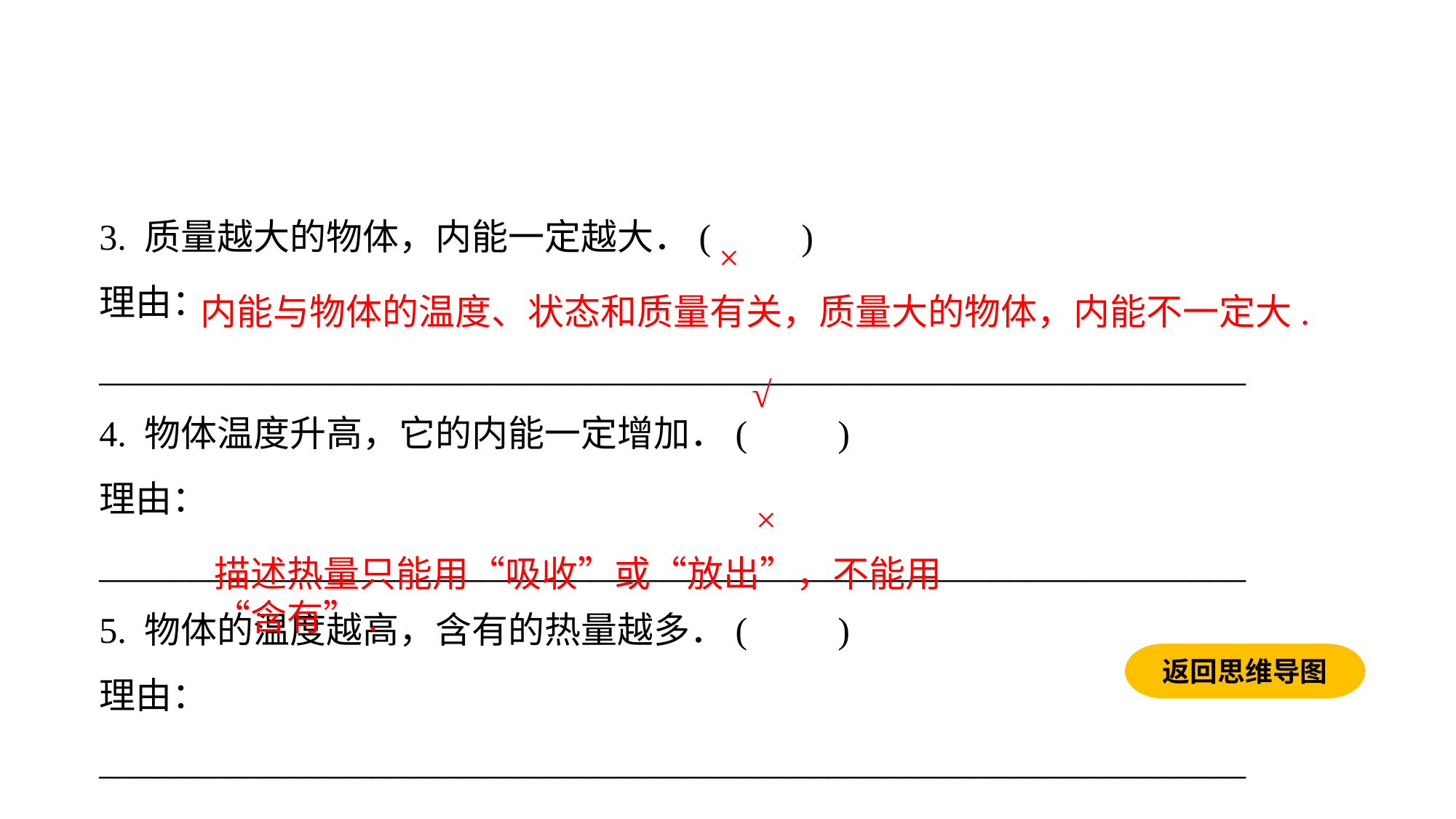

3. 质量越大的物体，内能一定越大．(　　)理由：_______________________________________________________________
4. 物体温度升高，它的内能一定增加．(　　)理由：_______________________________________________________________5. 物体的温度越高，含有的热量越多．(　　)理由：_______________________________________________________________
×
内能与物体的温度、状态和质量有关，质量大的物体，内能不一定大.
√
×
描述热量只能用“吸收”或“放出”，不能用“含有”.
返回思维导图